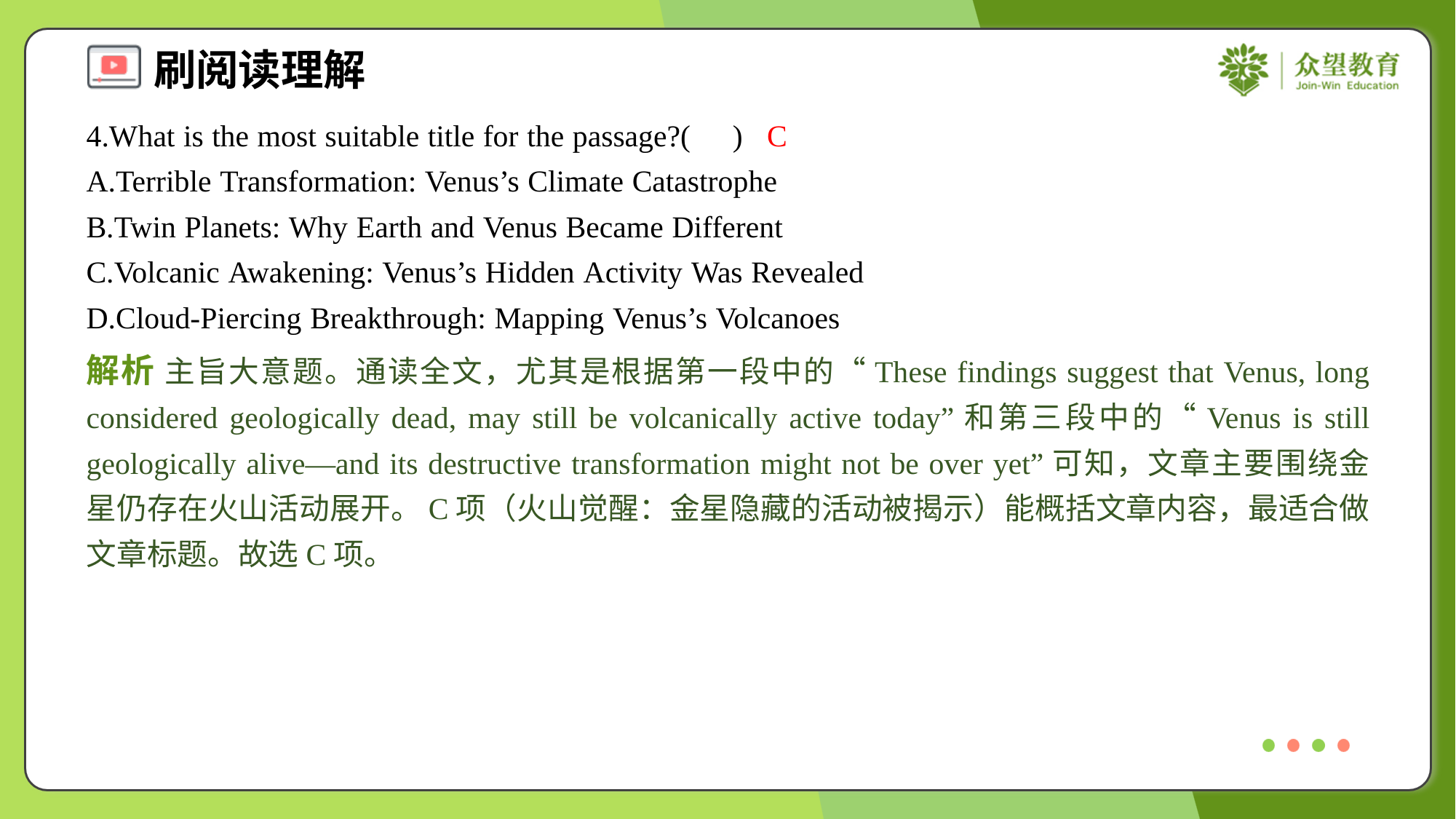

4.What is the most suitable title for the passage?(     )
C
A.Terrible Transformation: Venus’s Climate Catastrophe
B.Twin Planets: Why Earth and Venus Became Different
C.Volcanic Awakening: Venus’s Hidden Activity Was Revealed
D.Cloud-Piercing Breakthrough: Mapping Venus’s Volcanoes
解析 主旨大意题。通读全文，尤其是根据第一段中的“These findings suggest that Venus, long considered geologically dead, may still be volcanically active today”和第三段中的“Venus is still geologically alive—and its destructive transformation might not be over yet”可知，文章主要围绕金星仍存在火山活动展开。C项（火山觉醒：金星隐藏的活动被揭示）能概括文章内容，最适合做文章标题。故选C项。